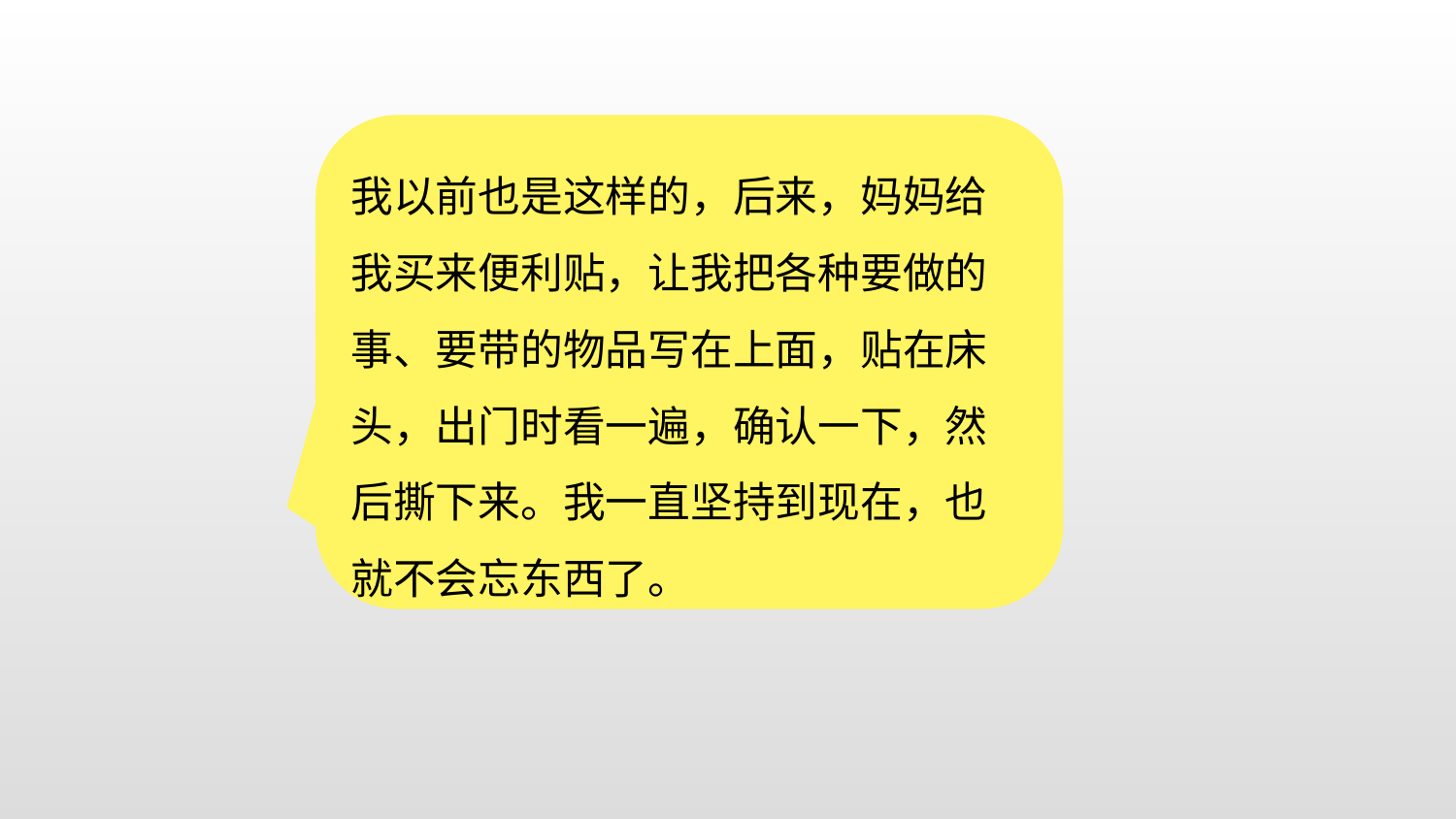

我以前也是这样的，后来，妈妈给我买来便利贴，让我把各种要做的事、要带的物品写在上面，贴在床头，出门时看一遍，确认一下，然后撕下来。我一直坚持到现在，也就不会忘东西了。